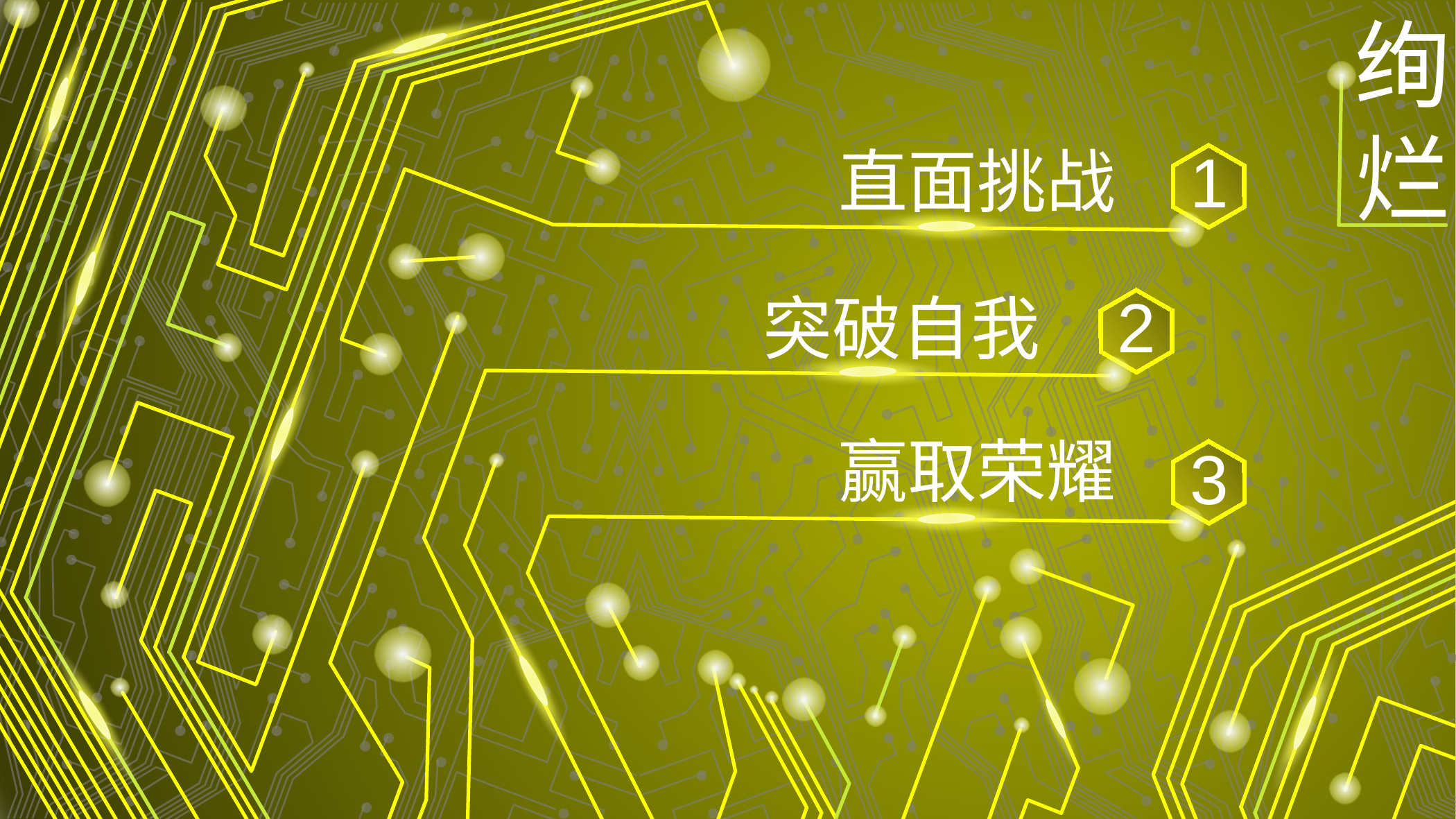

绚烂

直面挑战
1

2
突破自我

赢取荣耀
3